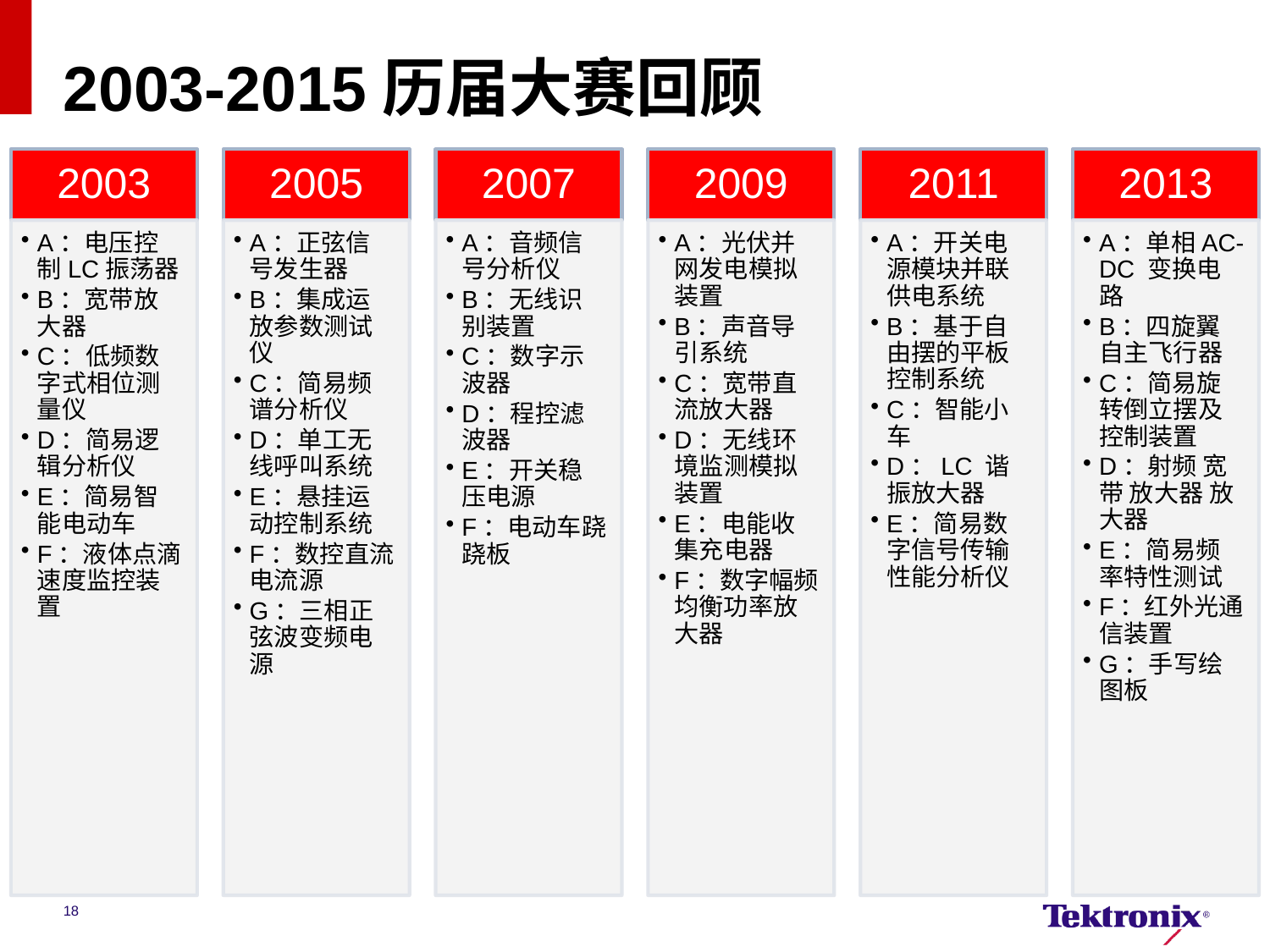

# 2003-2015历届大赛回顾
2003
A：电压控制LC振荡器
B：宽带放大器
C：低频数字式相位测量仪
D：简易逻辑分析仪
E：简易智能电动车
F：液体点滴速度监控装置
2005
A：正弦信号发生器
B：集成运放参数测试仪
C：简易频谱分析仪
D：单工无线呼叫系统
E：悬挂运动控制系统
F：数控直流电流源
G：三相正弦波变频电源
2007
A：音频信号分析仪
B：无线识别装置
C：数字示波器
D：程控滤波器
E：开关稳压电源
F：电动车跷跷板
2009
A：光伏并网发电模拟装置
B：声音导引系统
C：宽带直流放大器
D：无线环境监测模拟装置
E：电能收集充电器
F：数字幅频均衡功率放大器
2011
A：开关电源模块并联供电系统
B：基于自由摆的平板控制系统
C：智能小车
D：LC 谐振放大器
E：简易数字信号传输性能分析仪
2013
A：单相AC-DC 变换电路
B：四旋翼自主飞行器
C：简易旋转倒立摆及控制装置
D：射频 宽带 放大器 放大器
E：简易频率特性测试
F：红外光通信装置
G：手写绘图板
18